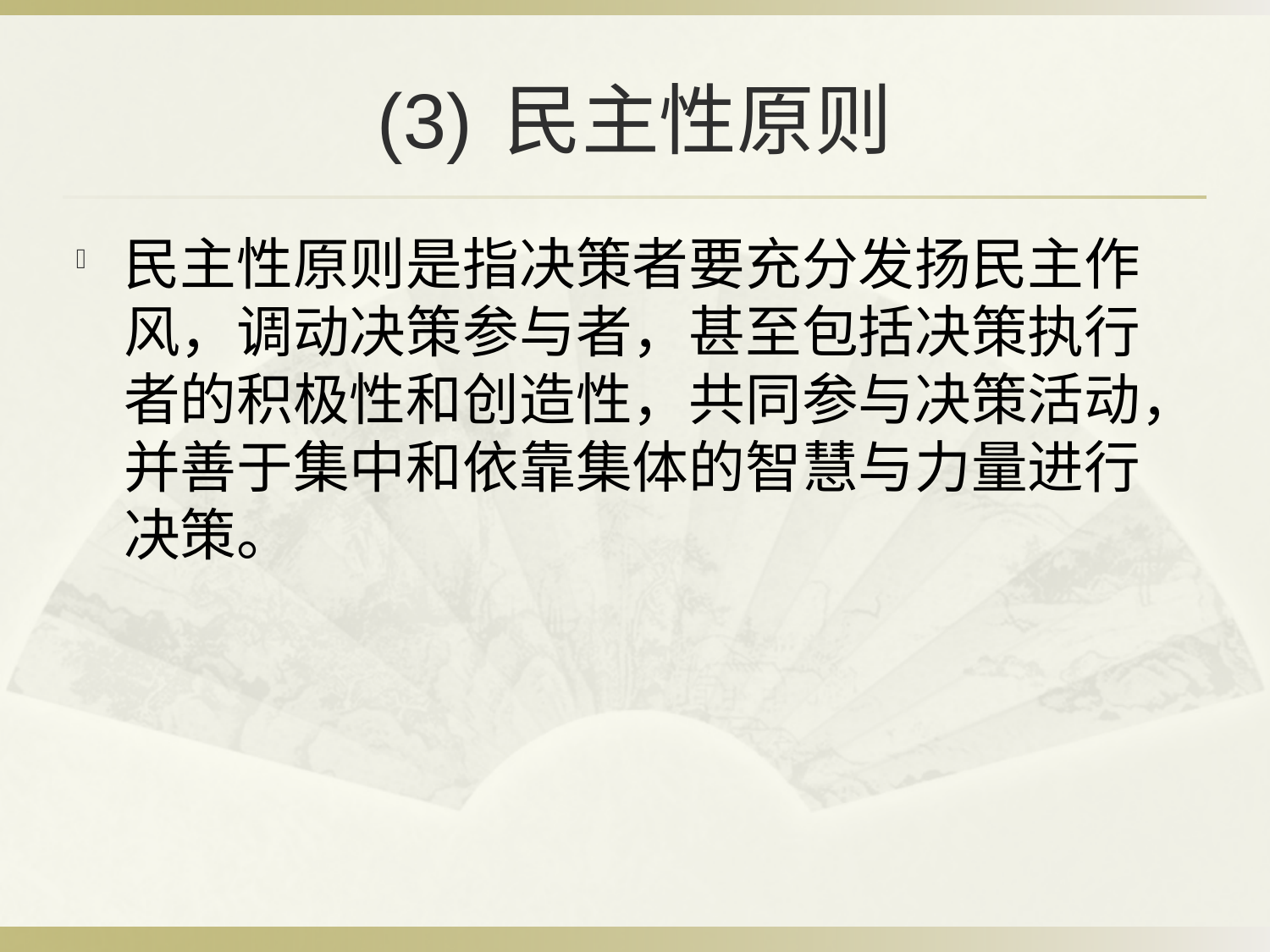

# (3)	民主性原则
民主性原则是指决策者要充分发扬民主作风，调动决策参与者，甚至包括决策执行者的积极性和创造性，共同参与决策活动，并善于集中和依靠集体的智慧与力量进行决策。